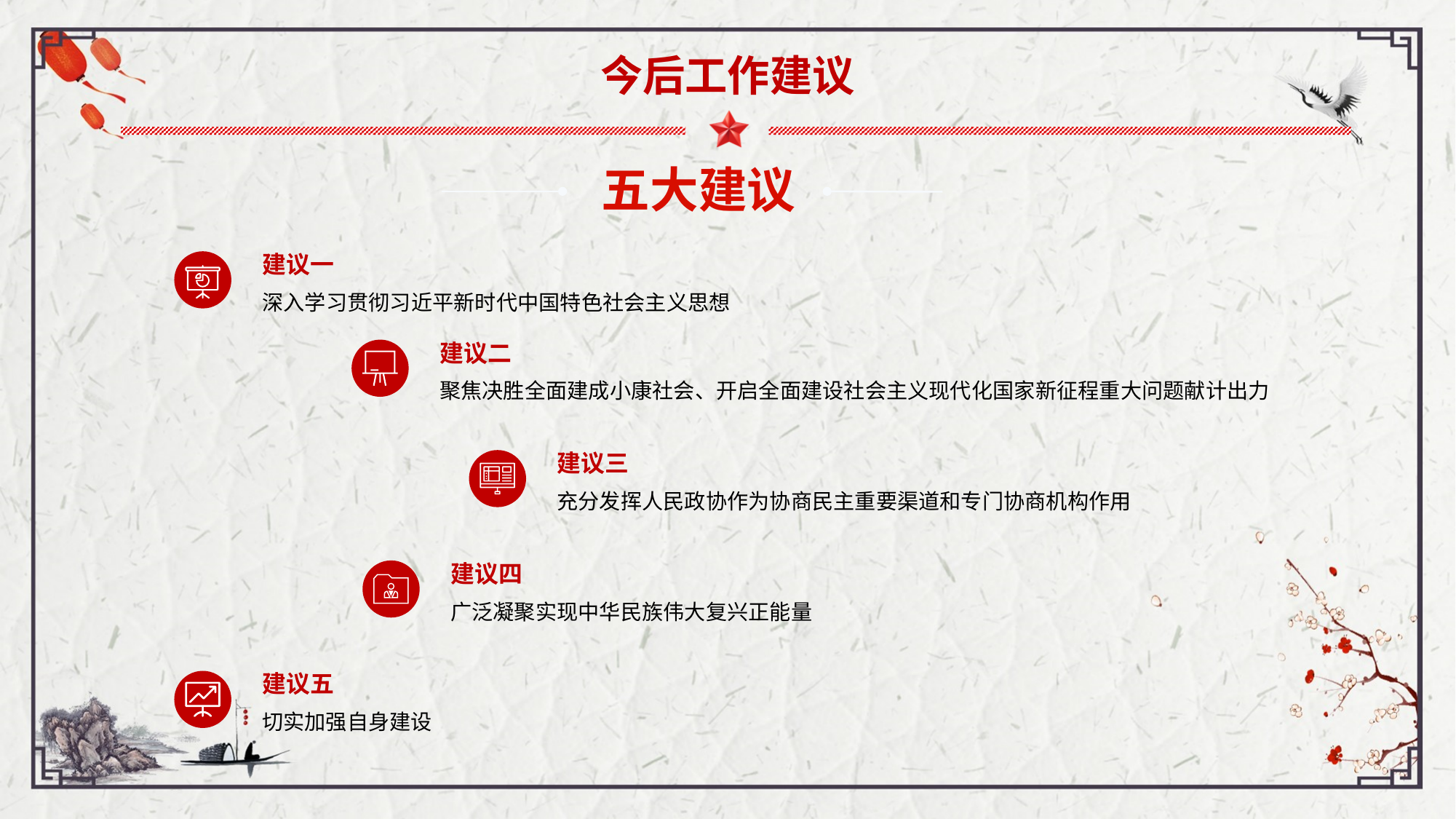

今后工作建议
五大建议
建议一

深入学习贯彻习近平新时代中国特色社会主义思想
建议二

聚焦决胜全面建成小康社会、开启全面建设社会主义现代化国家新征程重大问题献计出力
建议三

充分发挥人民政协作为协商民主重要渠道和专门协商机构作用
建议四

广泛凝聚实现中华民族伟大复兴正能量
建议五

切实加强自身建设